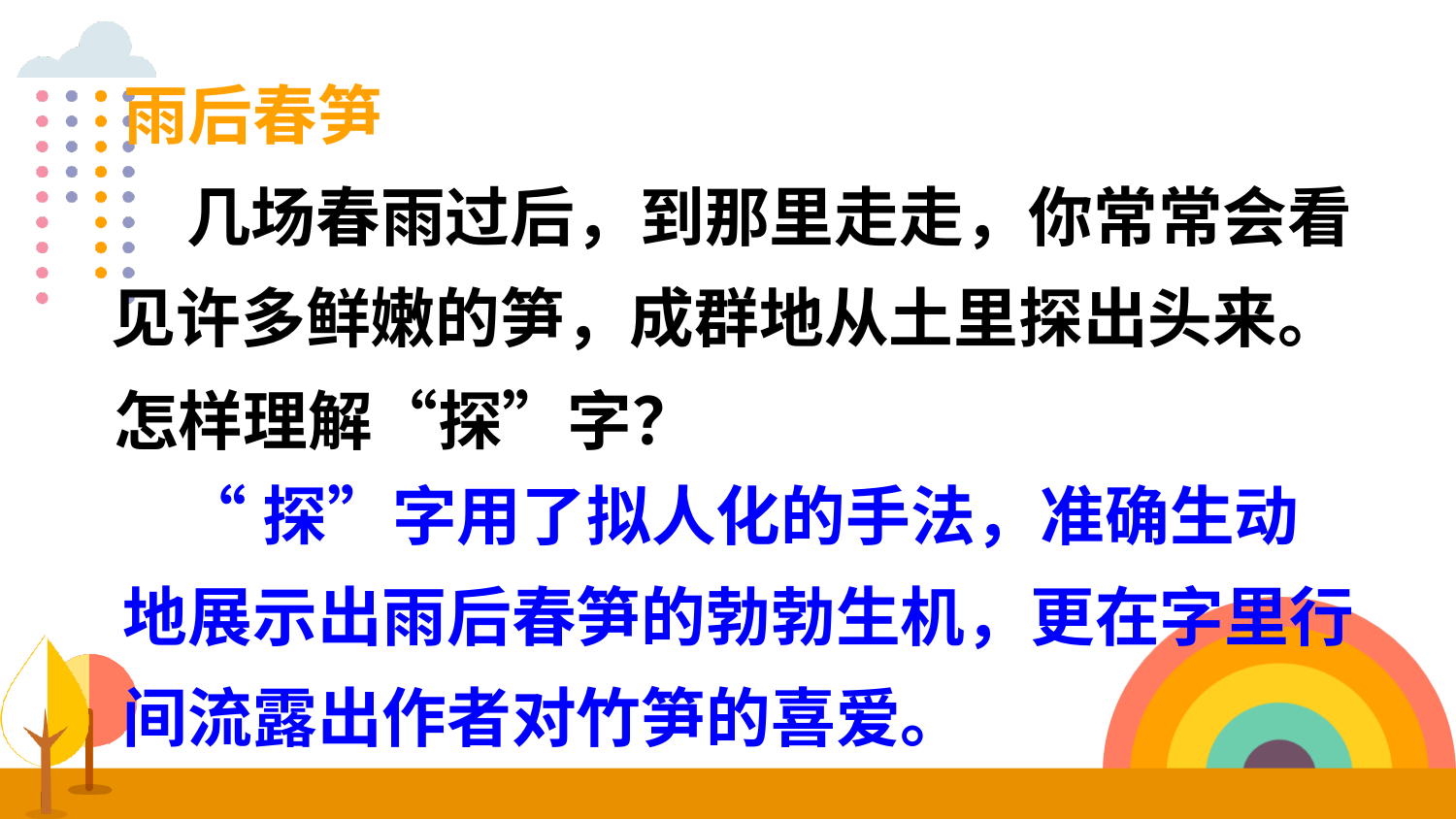

雨后春笋
    几场春雨过后，到那里走走，你常常会看见许多鲜嫩的笋，成群地从土里探出头来。
怎样理解“探”字？
    “探”字用了拟人化的手法，准确生动地展示出雨后春笋的勃勃生机，更在字里行间流露出作者对竹笋的喜爱。